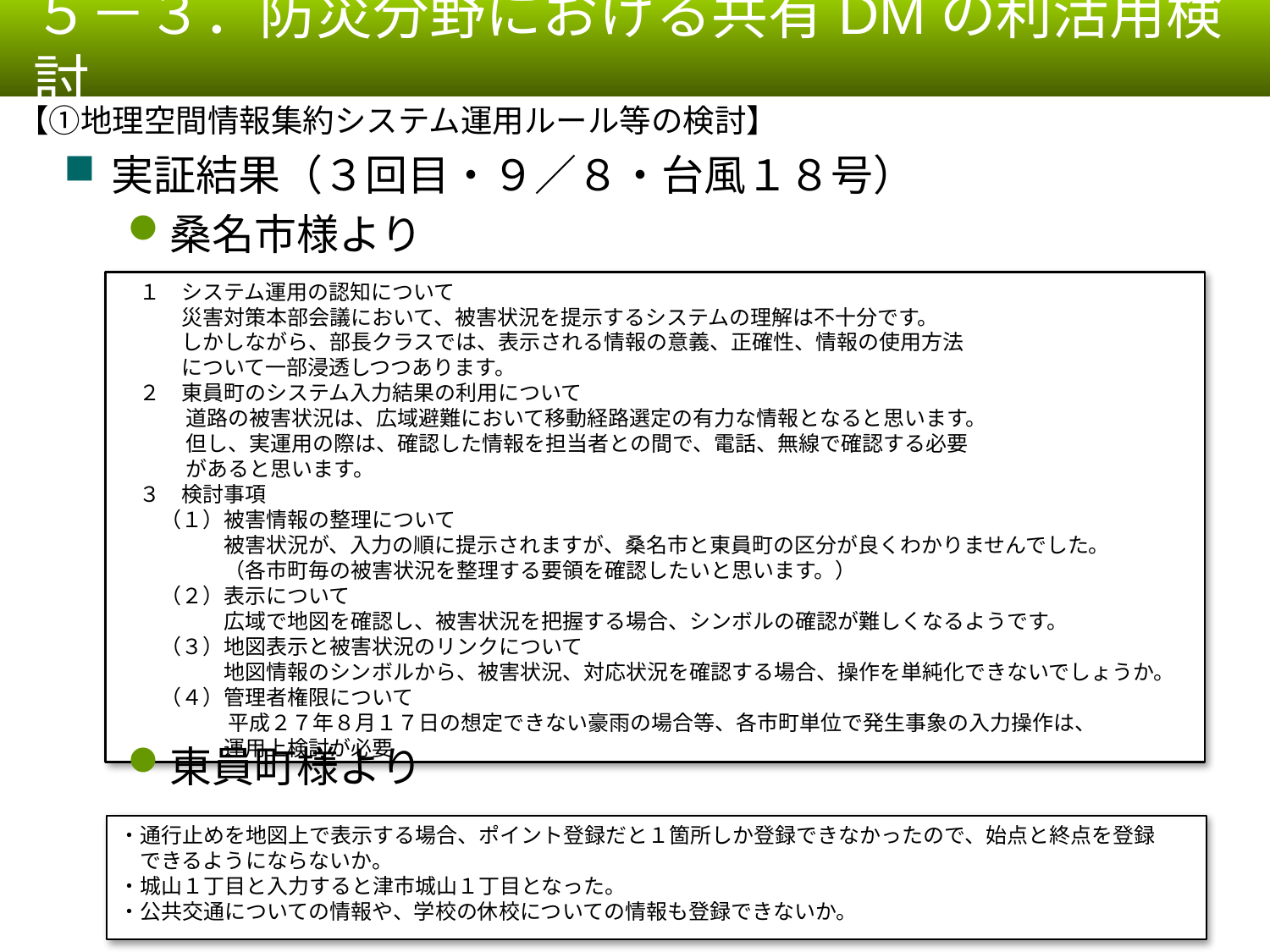

５－３．防災分野における共有DMの利活用検討
【①地理空間情報集約システム運用ルール等の検討】
実証結果（３回目・９／８・台風１８号）
桑名市様より

東員町様より
　１　システム運用の認知について
　　　災害対策本部会議において、被害状況を提示するシステムの理解は不十分です。
　　　しかしながら、部長クラスでは、表示される情報の意義、正確性、情報の使用方法
　　　について一部浸透しつつあります。
　２　東員町のシステム入力結果の利用について
　　　 道路の被害状況は、広域避難において移動経路選定の有力な情報となると思います。
　　　 但し、実運用の際は、確認した情報を担当者との間で、電話、無線で確認する必要
　　　 があると思います。
　３　検討事項
　　（１）被害情報の整理について
　　　　　被害状況が、入力の順に提示されますが、桑名市と東員町の区分が良くわかりませんでした。
　　　　　（各市町毎の被害状況を整理する要領を確認したいと思います。）
　　（２）表示について
　　　　　広域で地図を確認し、被害状況を把握する場合、シンボルの確認が難しくなるようです。
　　（３）地図表示と被害状況のリンクについて
　　　　　地図情報のシンボルから、被害状況、対応状況を確認する場合、操作を単純化できないでしょうか。
　　（４）管理者権限について
　　　　　 平成２７年８月１７日の想定できない豪雨の場合等、各市町単位で発生事象の入力操作は、
　　　　　運用上検討が必要
・通行止めを地図上で表示する場合、ポイント登録だと１箇所しか登録できなかったので、始点と終点を登録
　できるようにならないか。
・城山１丁目と入力すると津市城山１丁目となった。
・公共交通についての情報や、学校の休校についての情報も登録できないか。
42
42